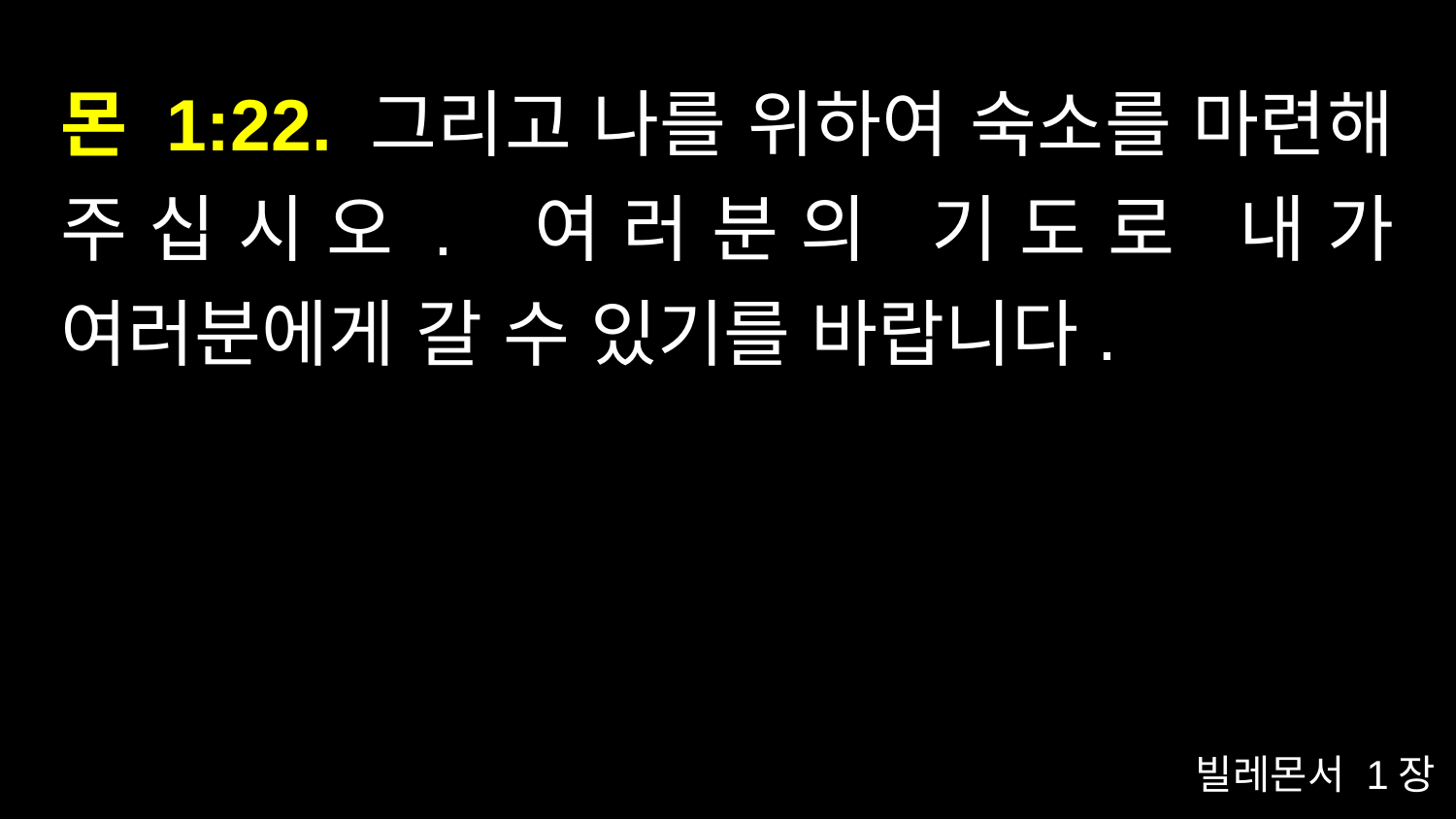

# 몬 1:22. 그리고 나를 위하여 숙소를 마련해 주십시오. 여러분의 기도로 내가 여러분에게 갈 수 있기를 바랍니다.
빌레몬서 1장